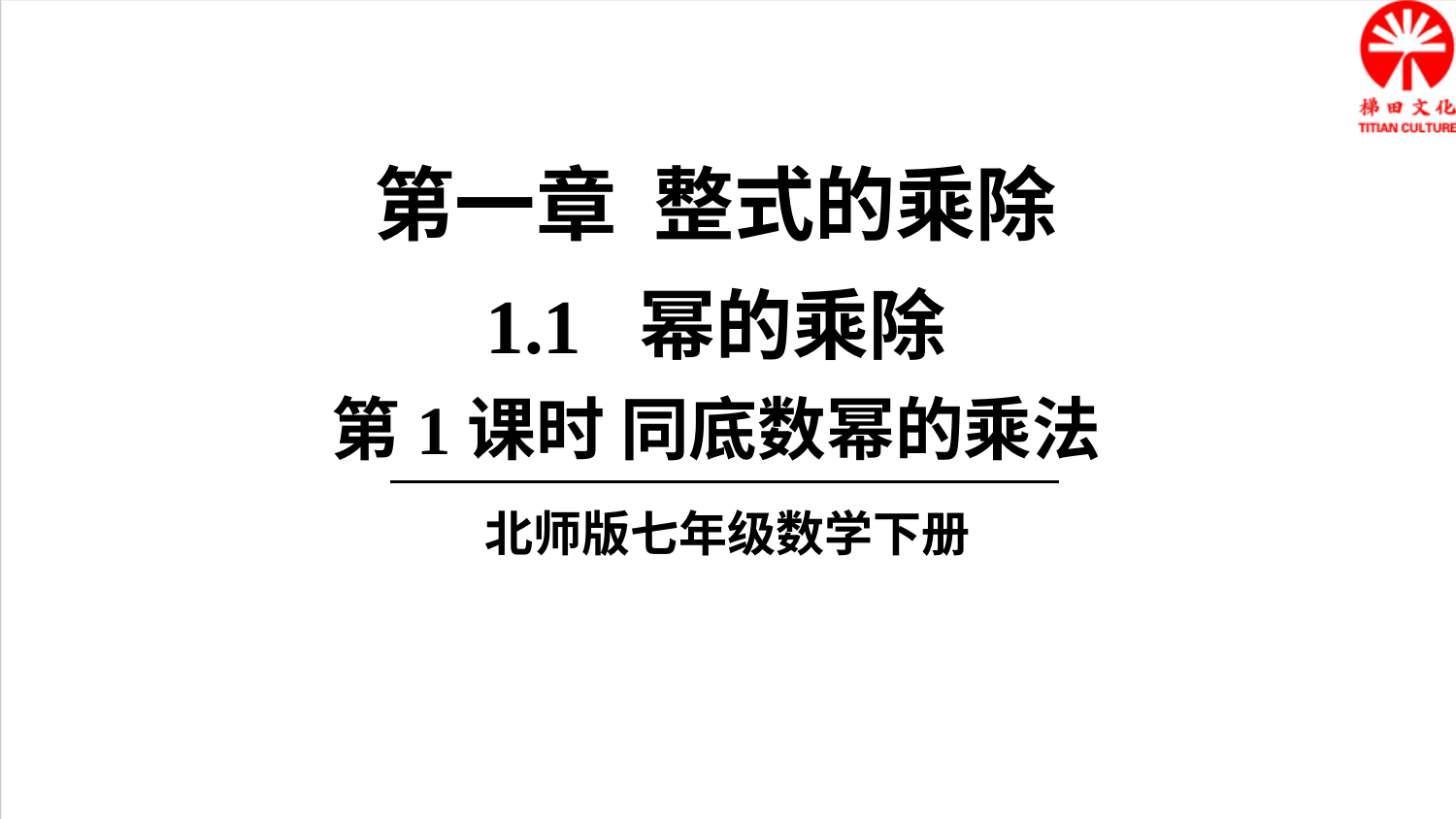

第一章  整式的乘除
1.1  幂的乘除
第1课时 同底数幂的乘法
北师版七年级数学下册